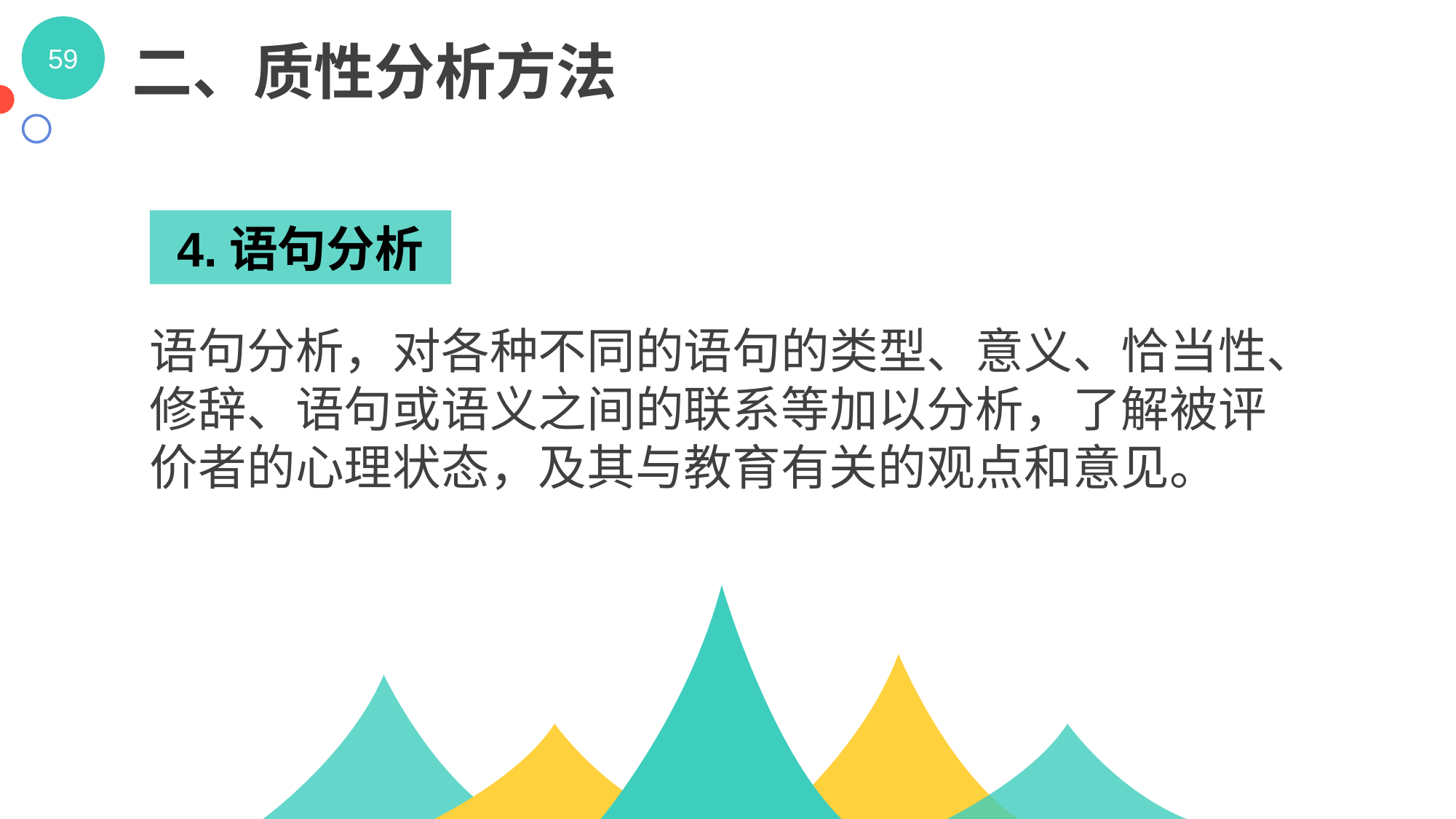

二、质性分析方法
4.语句分析
语句分析，对各种不同的语句的类型、意义、恰当性、修辞、语句或语义之间的联系等加以分析，了解被评价者的心理状态，及其与教育有关的观点和意见。